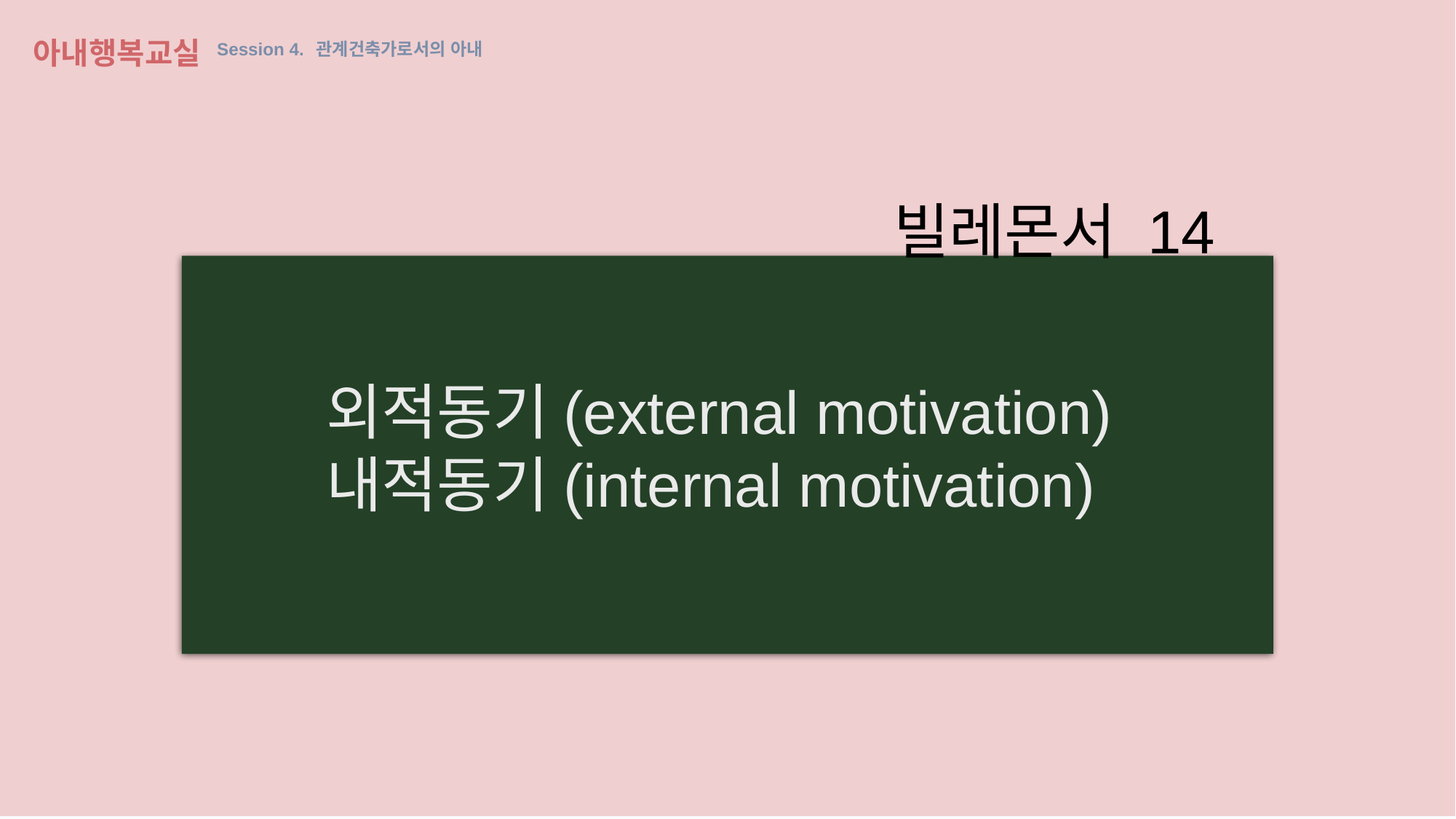

아내행복교실 Session 4. 관계건축가로서의 아내
빌레몬서 14

외적동기(external motivation)
내적동기(internal motivation)